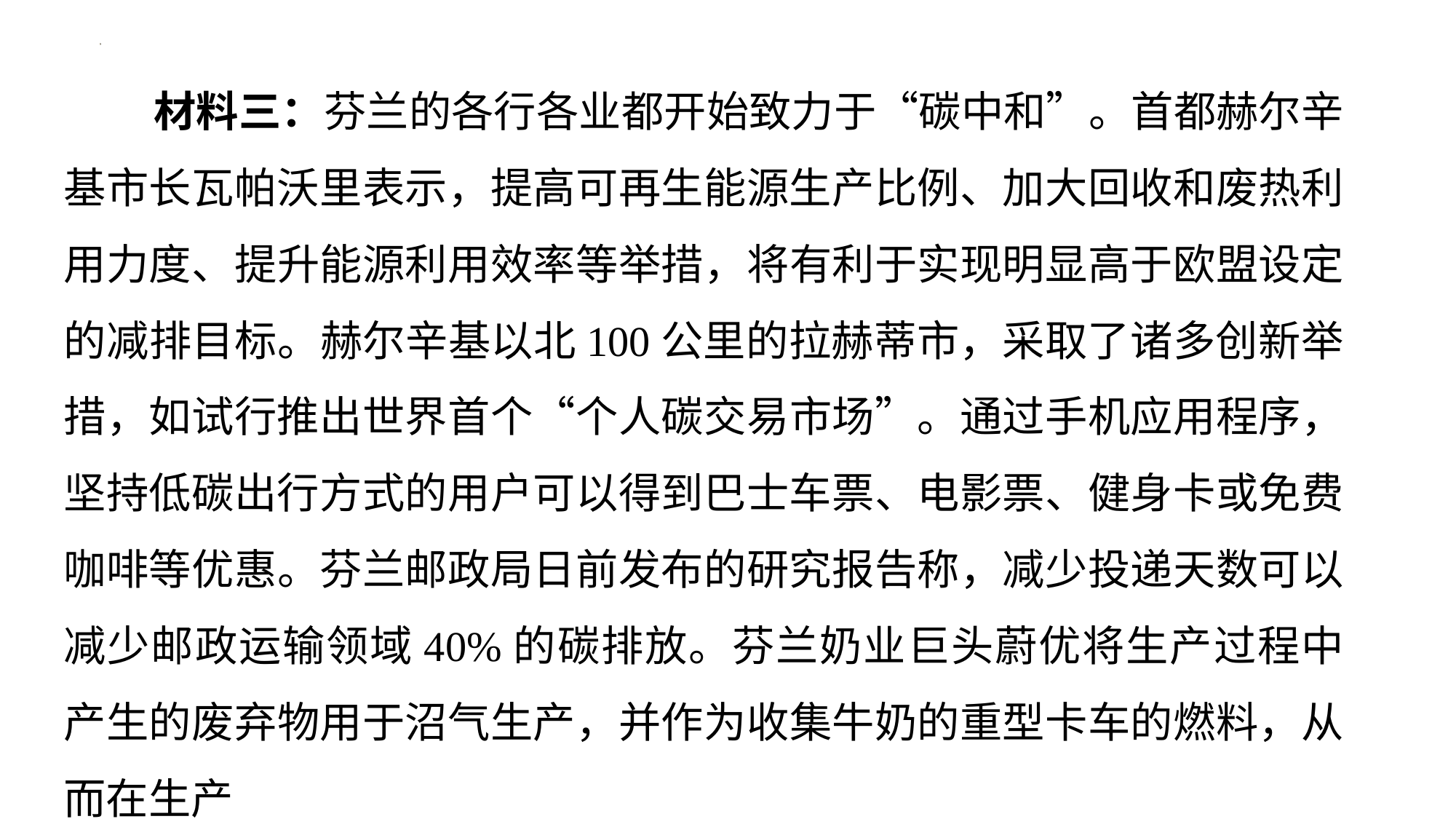

#
     材料三：芬兰的各行各业都开始致力于“碳中和”。首都赫尔辛基市长瓦帕沃里表示，提高可再生能源生产比例、加大回收和废热利用力度、提升能源利用效率等举措，将有利于实现明显高于欧盟设定的减排目标。赫尔辛基以北100公里的拉赫蒂市，采取了诸多创新举措，如试行推出世界首个“个人碳交易市场”。通过手机应用程序，坚持低碳出行方式的用户可以得到巴士车票、电影票、健身卡或免费咖啡等优惠。芬兰邮政局日前发布的研究报告称，减少投递天数可以减少邮政运输领域40%的碳排放。芬兰奶业巨头蔚优将生产过程中产生的废弃物用于沼气生产，并作为收集牛奶的重型卡车的燃料，从而在生产